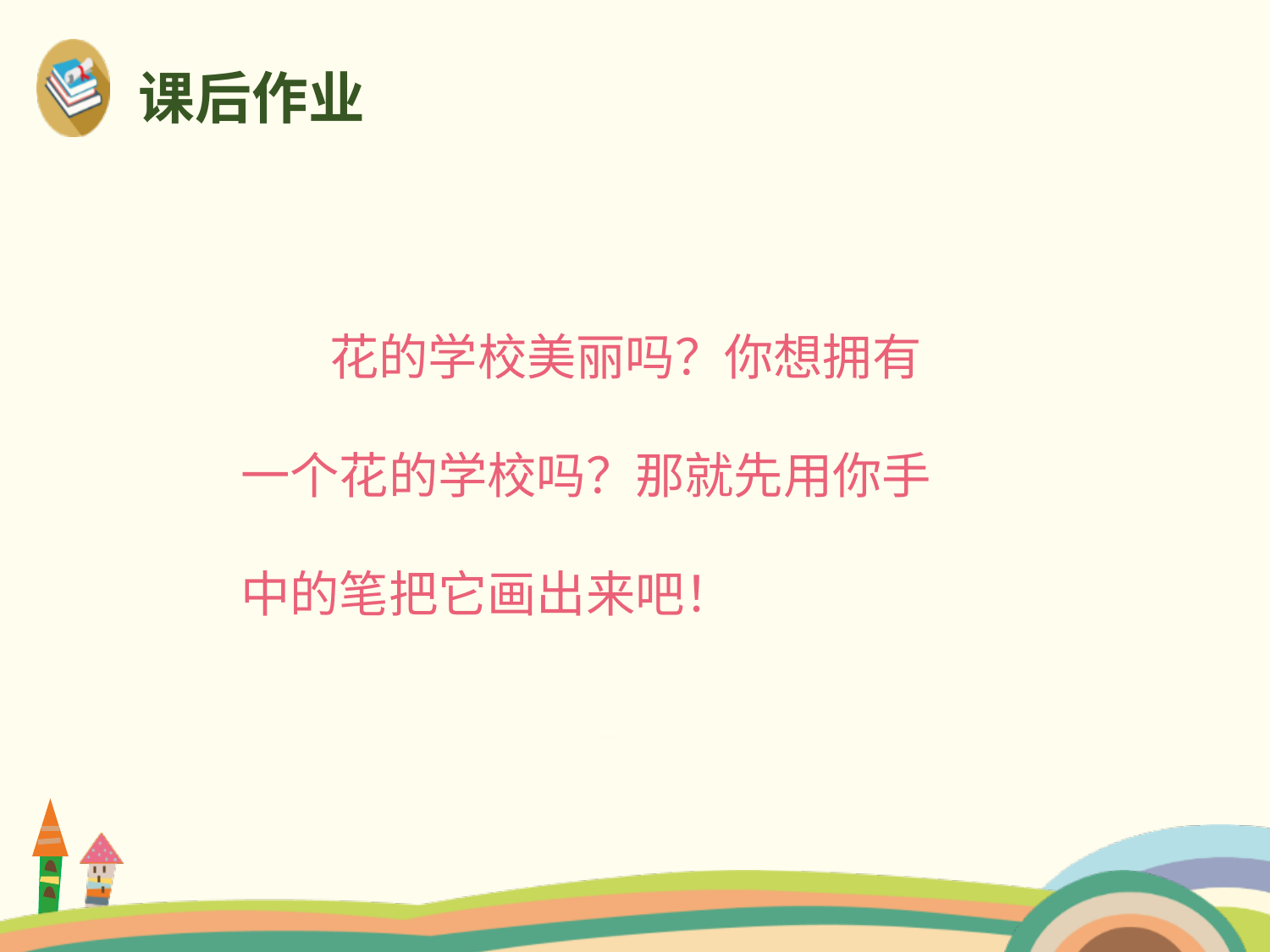

课后作业
       花的学校美丽吗？你想拥有一个花的学校吗？那就先用你手中的笔把它画出来吧！